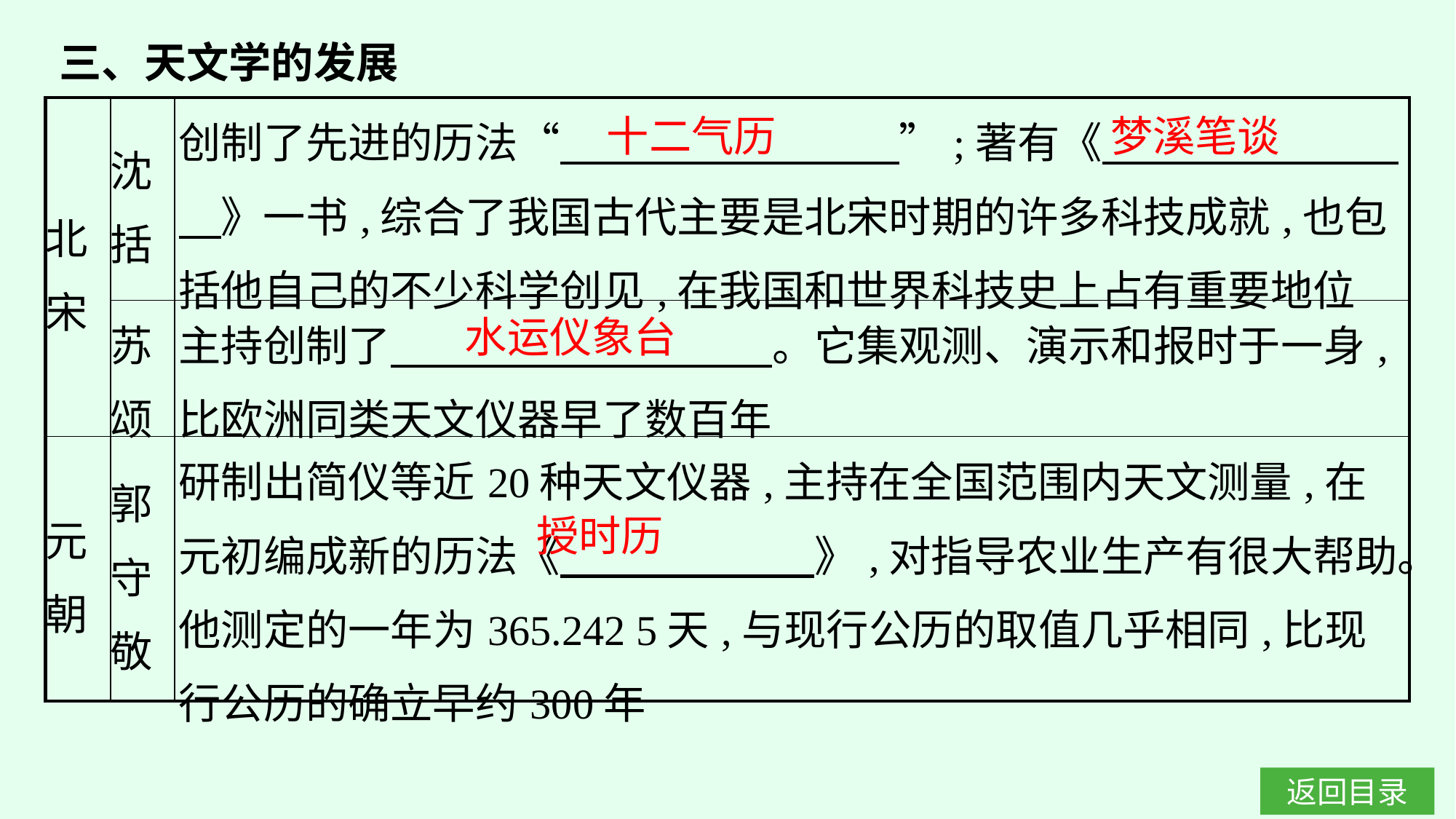

三、天文学的发展
| 北 宋 | 沈 括 | 创制了先进的历法“　　　　　　　　”;著有《　　　　　　　　》一书,综合了我国古代主要是北宋时期的许多科技成就,也包括他自己的不少科学创见,在我国和世界科技史上占有重要地位 |
| --- | --- | --- |
|  | 苏 颂 | 主持创制了　　　　　　　　　。它集观测、演示和报时于一身,比欧洲同类天文仪器早了数百年 |
| 元 朝 | 郭 守 敬 | 研制出简仪等近20种天文仪器,主持在全国范围内天文测量,在元初编成新的历法《　　　　　　》,对指导农业生产有很大帮助。他测定的一年为365.242 5天,与现行公历的取值几乎相同,比现行公历的确立早约300年 |
十二气历
梦溪笔谈
水运仪象台
授时历